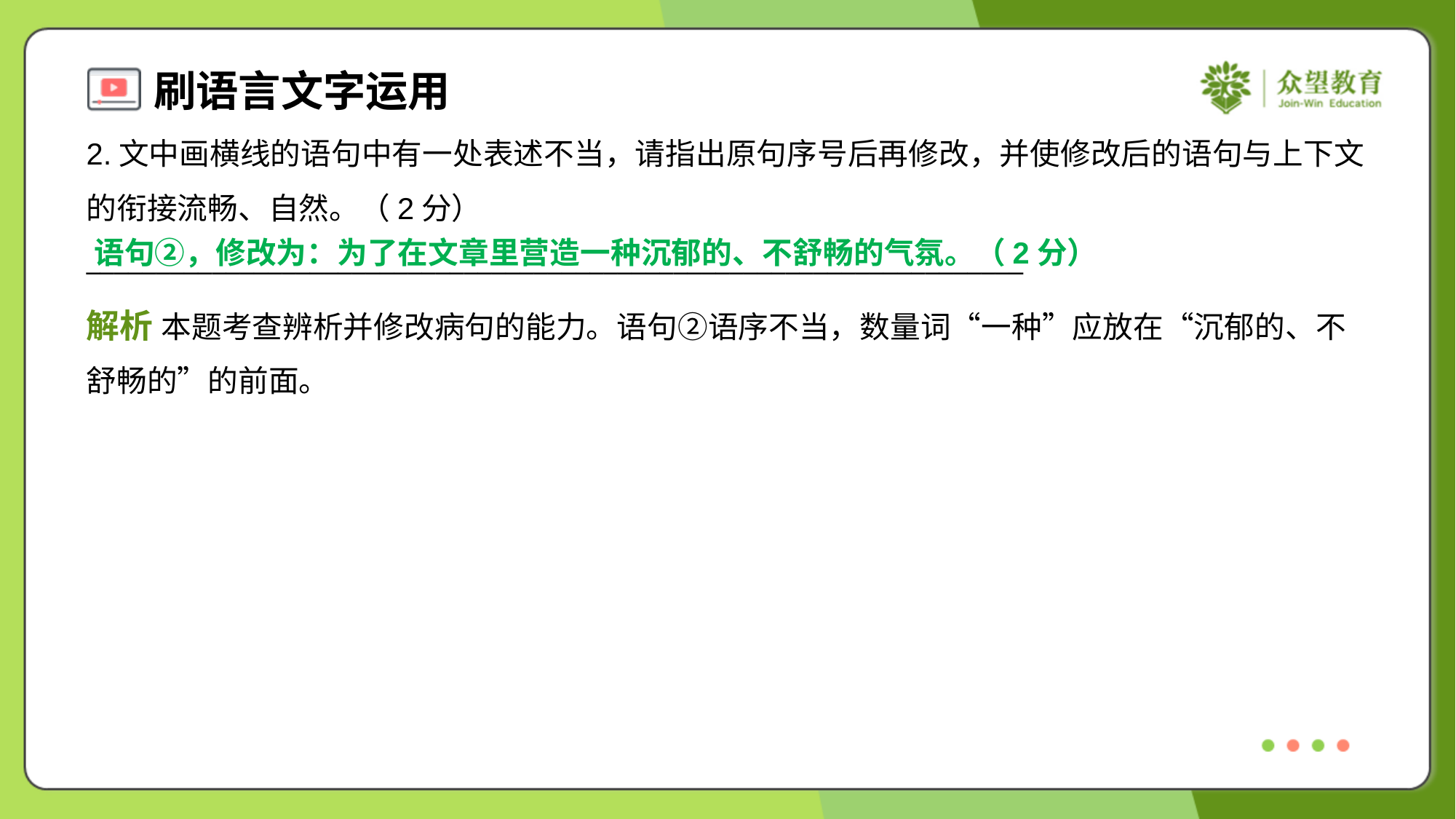

2.文中画横线的语句中有一处表述不当，请指出原句序号后再修改，并使修改后的语句与上下文
的衔接流畅、自然。（2分）
___________________________________________________________________
语句②，修改为：为了在文章里营造一种沉郁的、不舒畅的气氛。（2分）
解析 本题考查辨析并修改病句的能力。语句②语序不当，数量词“一种”应放在“沉郁的、不
舒畅的”的前面。